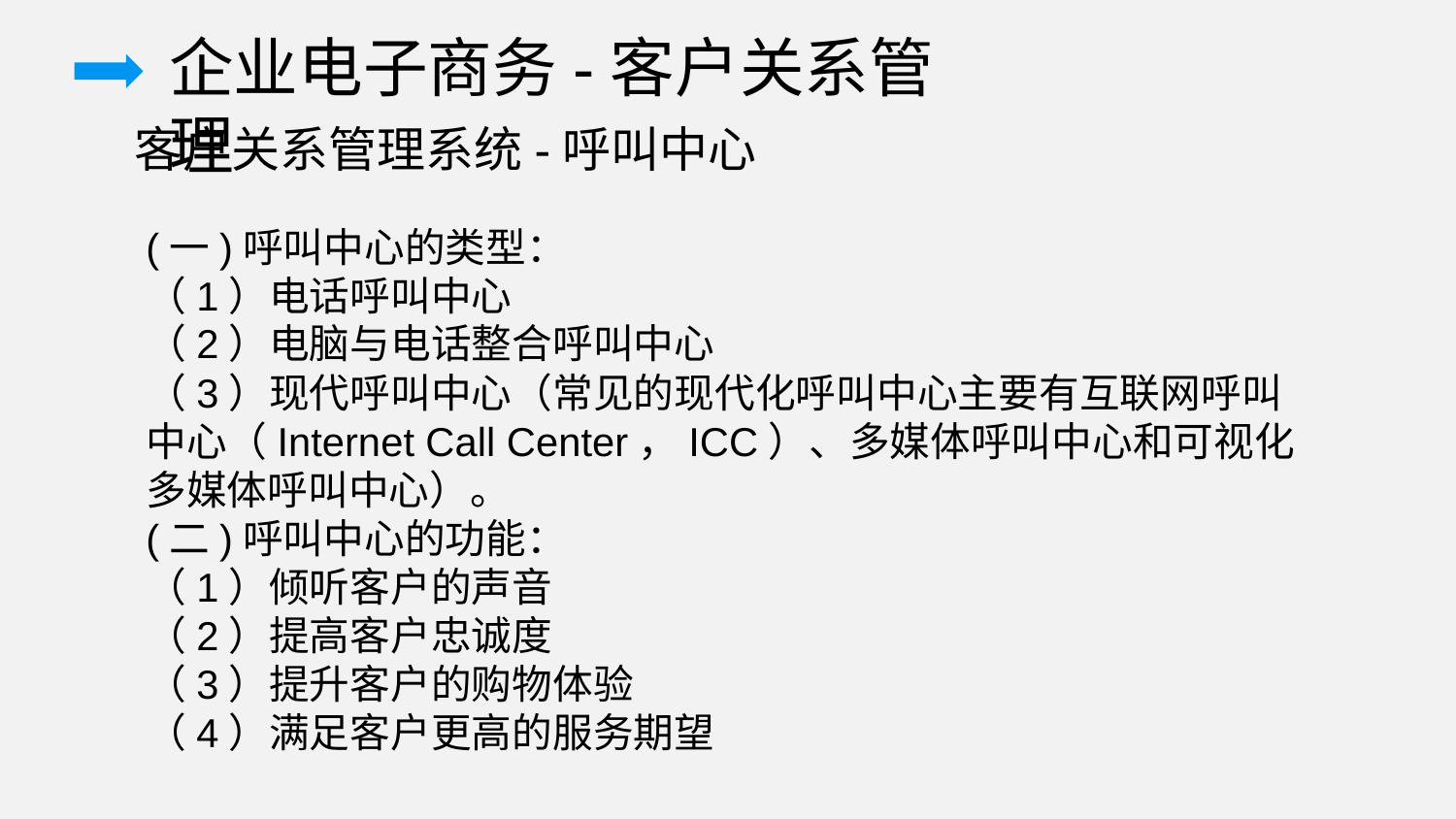

企业电子商务-客户关系管理
客户关系管理系统-呼叫中心

(一)呼叫中心的类型：
（1）电话呼叫中心
（2）电脑与电话整合呼叫中心
（3）现代呼叫中心（常见的现代化呼叫中心主要有互联网呼叫中心（Internet Call Center，ICC）、多媒体呼叫中心和可视化多媒体呼叫中心）。
(二)呼叫中心的功能：
（1）倾听客户的声音
（2）提高客户忠诚度
（3）提升客户的购物体验
（4）满足客户更高的服务期望